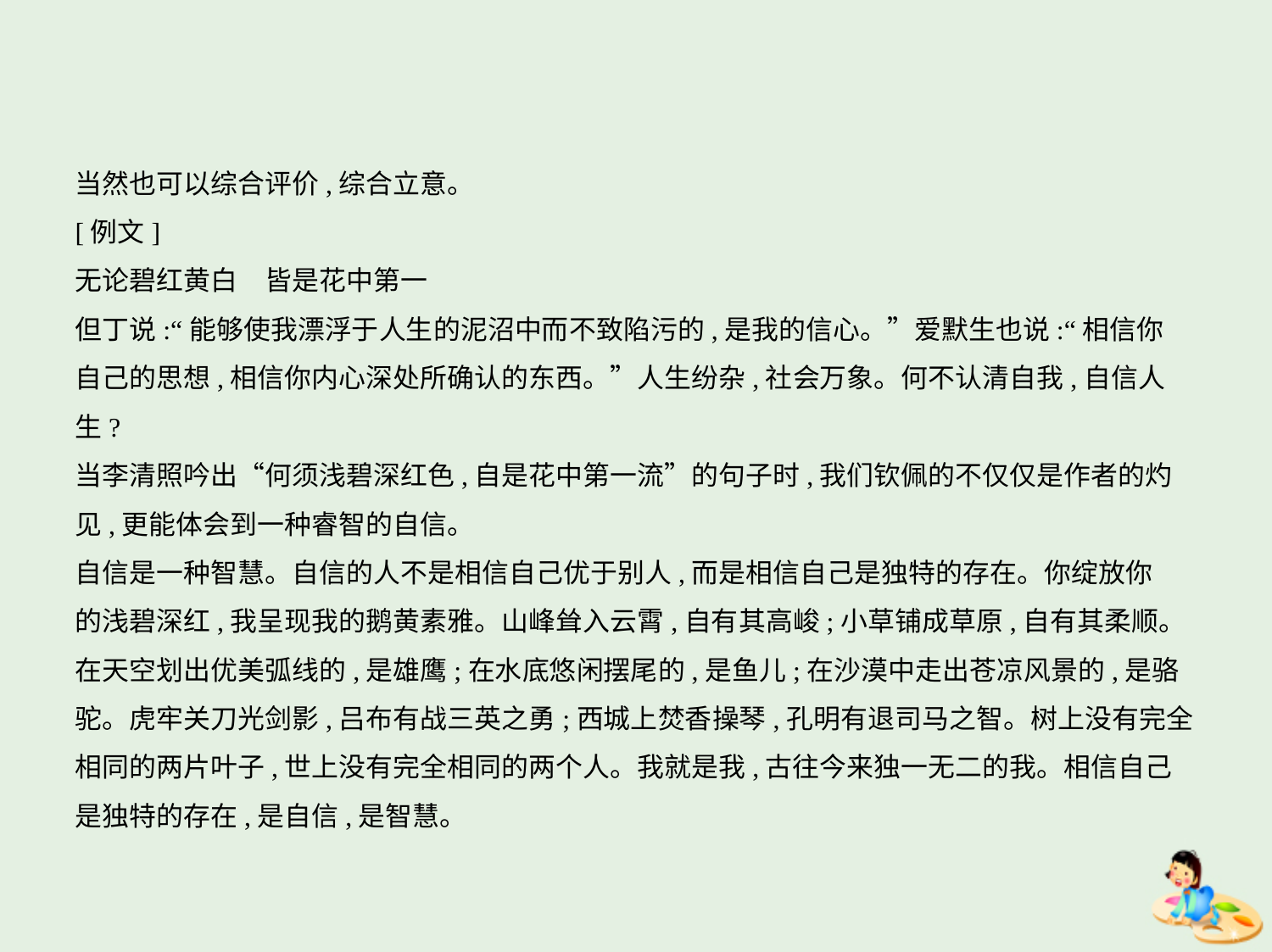

当然也可以综合评价,综合立意。
[例文]
无论碧红黄白　皆是花中第一
但丁说:“能够使我漂浮于人生的泥沼中而不致陷污的,是我的信心。”爱默生也说:“相信你
自己的思想,相信你内心深处所确认的东西。”人生纷杂,社会万象。何不认清自我,自信人生?
当李清照吟出“何须浅碧深红色,自是花中第一流”的句子时,我们钦佩的不仅仅是作者的灼
见,更能体会到一种睿智的自信。
自信是一种智慧。自信的人不是相信自己优于别人,而是相信自己是独特的存在。你绽放你
的浅碧深红,我呈现我的鹅黄素雅。山峰耸入云霄,自有其高峻;小草铺成草原,自有其柔顺。
在天空划出优美弧线的,是雄鹰;在水底悠闲摆尾的,是鱼儿;在沙漠中走出苍凉风景的,是骆
驼。虎牢关刀光剑影,吕布有战三英之勇;西城上焚香操琴,孔明有退司马之智。树上没有完全
相同的两片叶子,世上没有完全相同的两个人。我就是我,古往今来独一无二的我。相信自己
是独特的存在,是自信,是智慧。